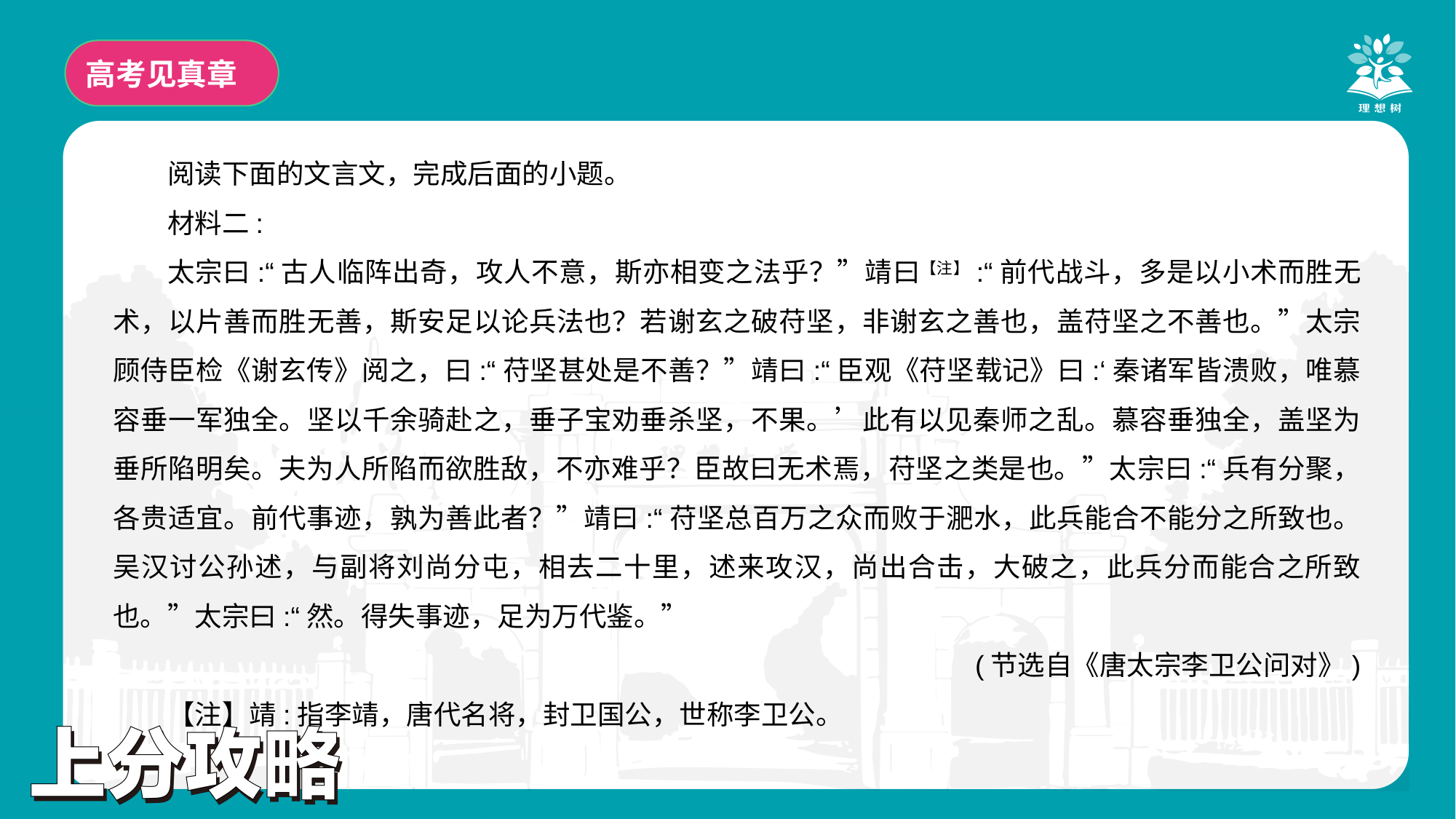

高考见真章
阅读下面的文言文，完成后面的小题。
材料二:
太宗曰:“古人临阵出奇，攻人不意，斯亦相变之法乎？”靖曰【注】:“前代战斗，多是以小术而胜无术，以片善而胜无善，斯安足以论兵法也？若谢玄之破苻坚，非谢玄之善也，盖苻坚之不善也。”太宗顾侍臣检《谢玄传》阅之，曰:“苻坚甚处是不善？”靖曰:“臣观《苻坚载记》曰:‘秦诸军皆溃败，唯慕容垂一军独全。坚以千余骑赴之，垂子宝劝垂杀坚，不果。’此有以见秦师之乱。慕容垂独全，盖坚为垂所陷明矣。夫为人所陷而欲胜敌，不亦难乎？臣故曰无术焉，苻坚之类是也。”太宗曰:“兵有分聚，各贵适宜。前代事迹，孰为善此者？”靖曰:“苻坚总百万之众而败于淝水，此兵能合不能分之所致也。吴汉讨公孙述，与副将刘尚分屯，相去二十里，述来攻汉，尚出合击，大破之，此兵分而能合之所致也。”太宗曰:“然。得失事迹，足为万代鉴。”
(节选自《唐太宗李卫公问对》)
【注】靖:指李靖，唐代名将，封卫国公，世称李卫公。